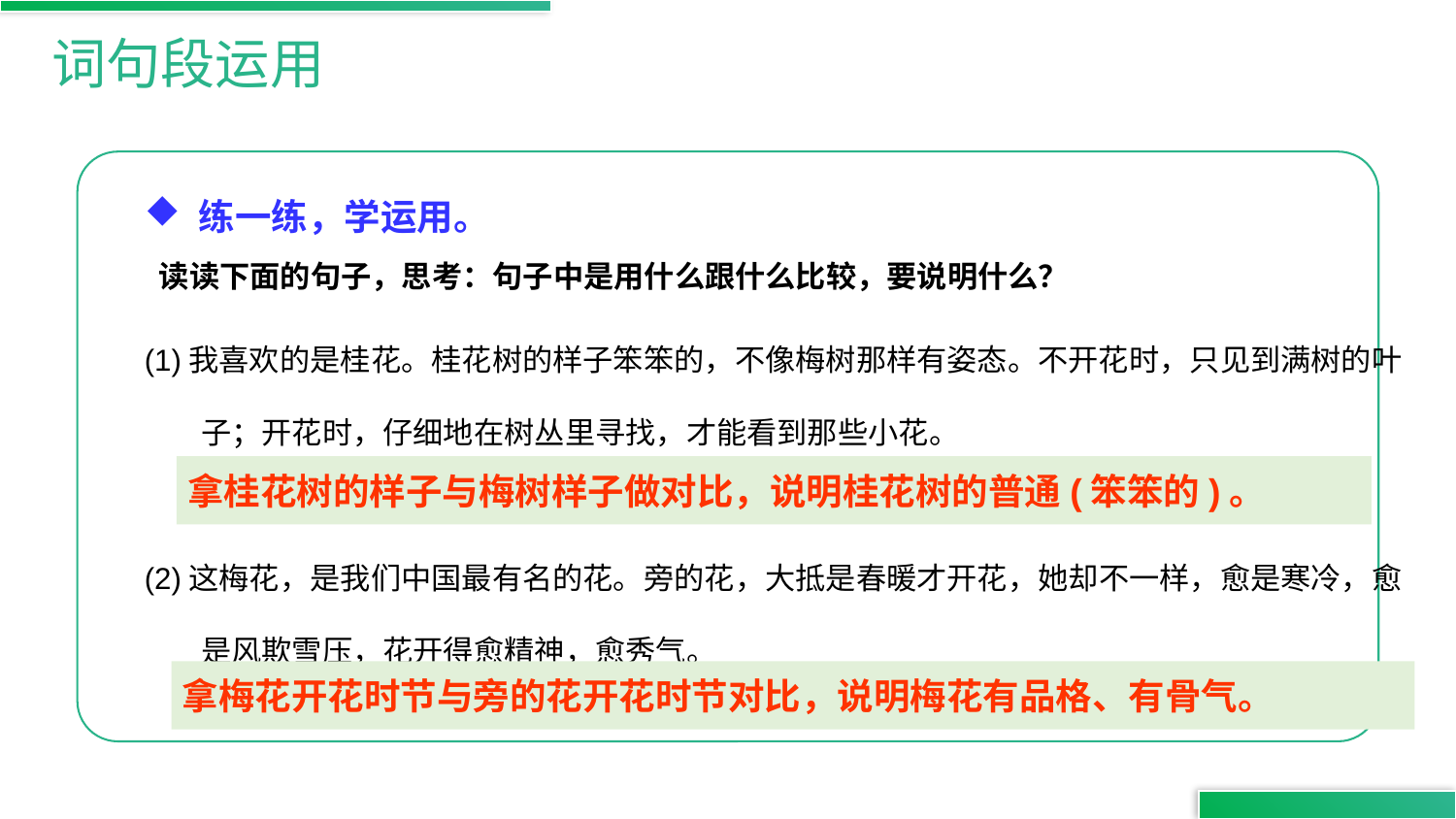

词句段运用
练一练，学运用。
读读下面的句子，思考：句子中是用什么跟什么比较，要说明什么？
(1)我喜欢的是桂花。桂花树的样子笨笨的，不像梅树那样有姿态。不开花时，只见到满树的叶子；开花时，仔细地在树丛里寻找，才能看到那些小花。

(2)这梅花，是我们中国最有名的花。旁的花，大抵是春暖才开花，她却不一样，愈是寒冷，愈是风欺雪压，花开得愈精神，愈秀气。
拿桂花树的样子与梅树样子做对比，说明桂花树的普通(笨笨的)。
拿梅花开花时节与旁的花开花时节对比，说明梅花有品格、有骨气。